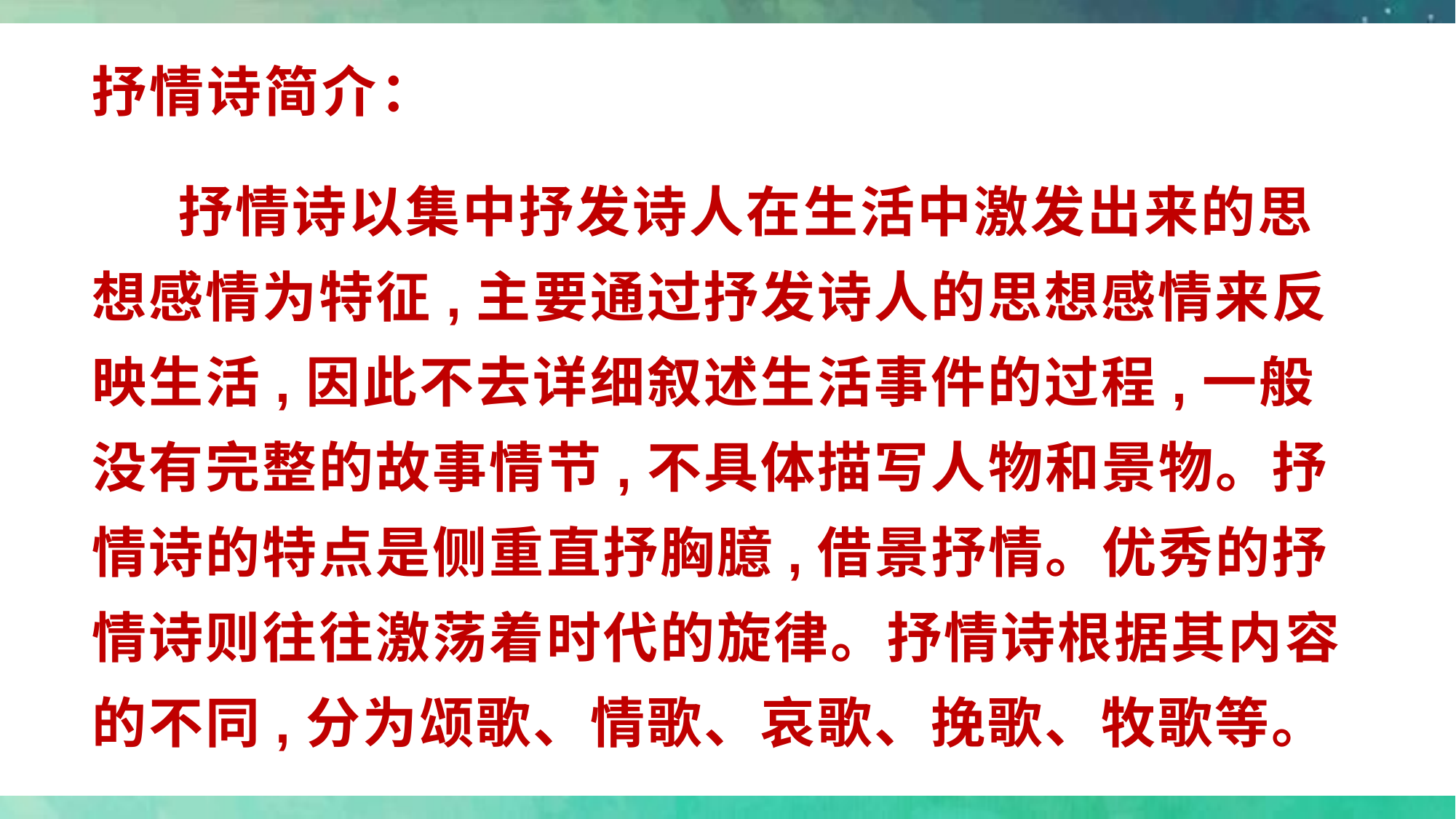

# 抒情诗简介：
     抒情诗以集中抒发诗人在生活中激发出来的思想感情为特征,主要通过抒发诗人的思想感情来反映生活,因此不去详细叙述生活事件的过程,一般没有完整的故事情节,不具体描写人物和景物。抒情诗的特点是侧重直抒胸臆,借景抒情。优秀的抒情诗则往往激荡着时代的旋律。抒情诗根据其内容的不同,分为颂歌、情歌、哀歌、挽歌、牧歌等。